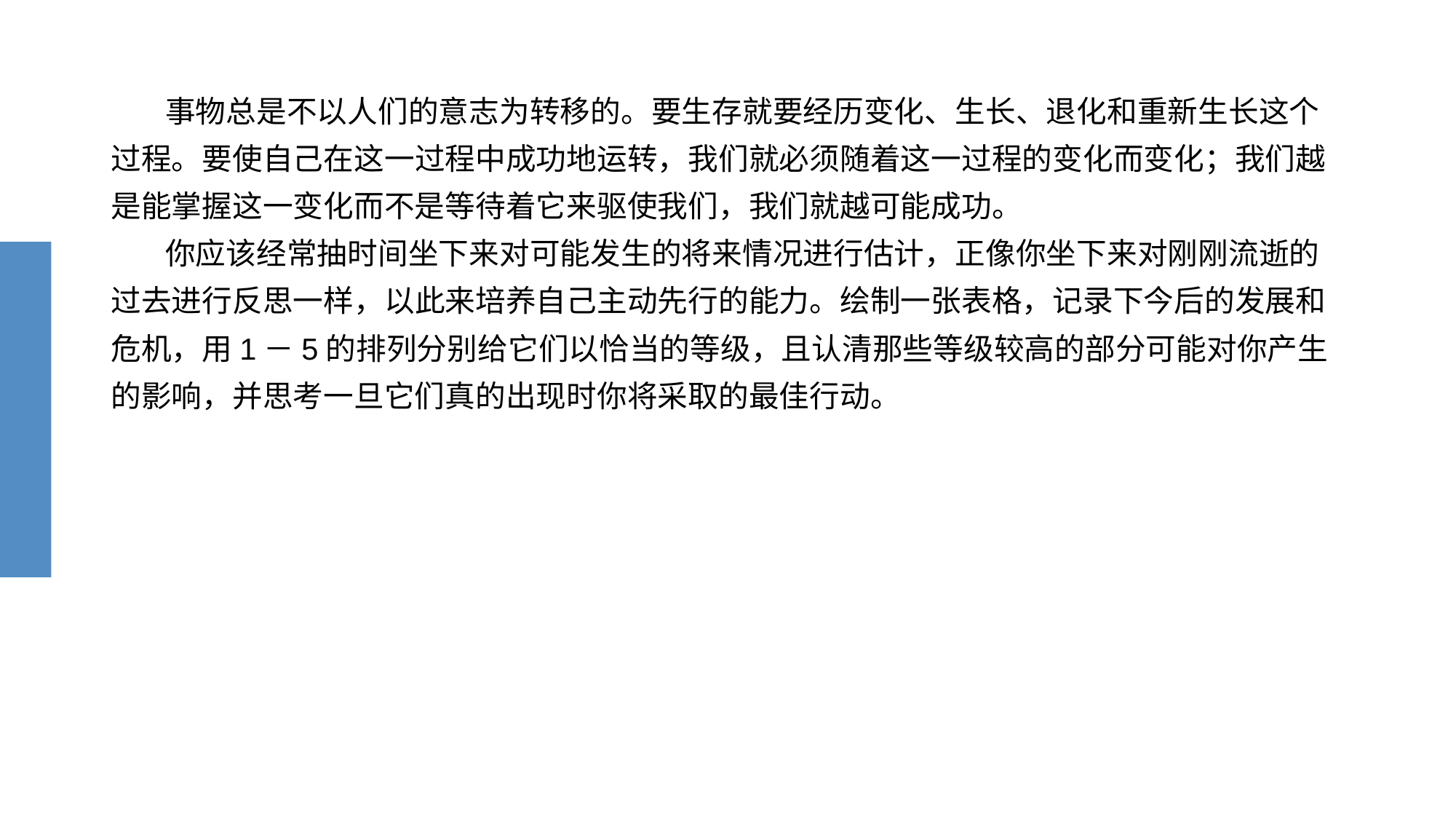

# 事物总是不以人们的意志为转移的。要生存就要经历变化、生长、退化和重新生长这个过程。要使自己在这一过程中成功地运转，我们就必须随着这一过程的变化而变化；我们越是能掌握这一变化而不是等待着它来驱使我们，我们就越可能成功。
       你应该经常抽时间坐下来对可能发生的将来情况进行估计，正像你坐下来对刚刚流逝的过去进行反思一样，以此来培养自己主动先行的能力。绘制一张表格，记录下今后的发展和危机，用1－5的排列分别给它们以恰当的等级，且认清那些等级较高的部分可能对你产生的影响，并思考一旦它们真的出现时你将采取的最佳行动。